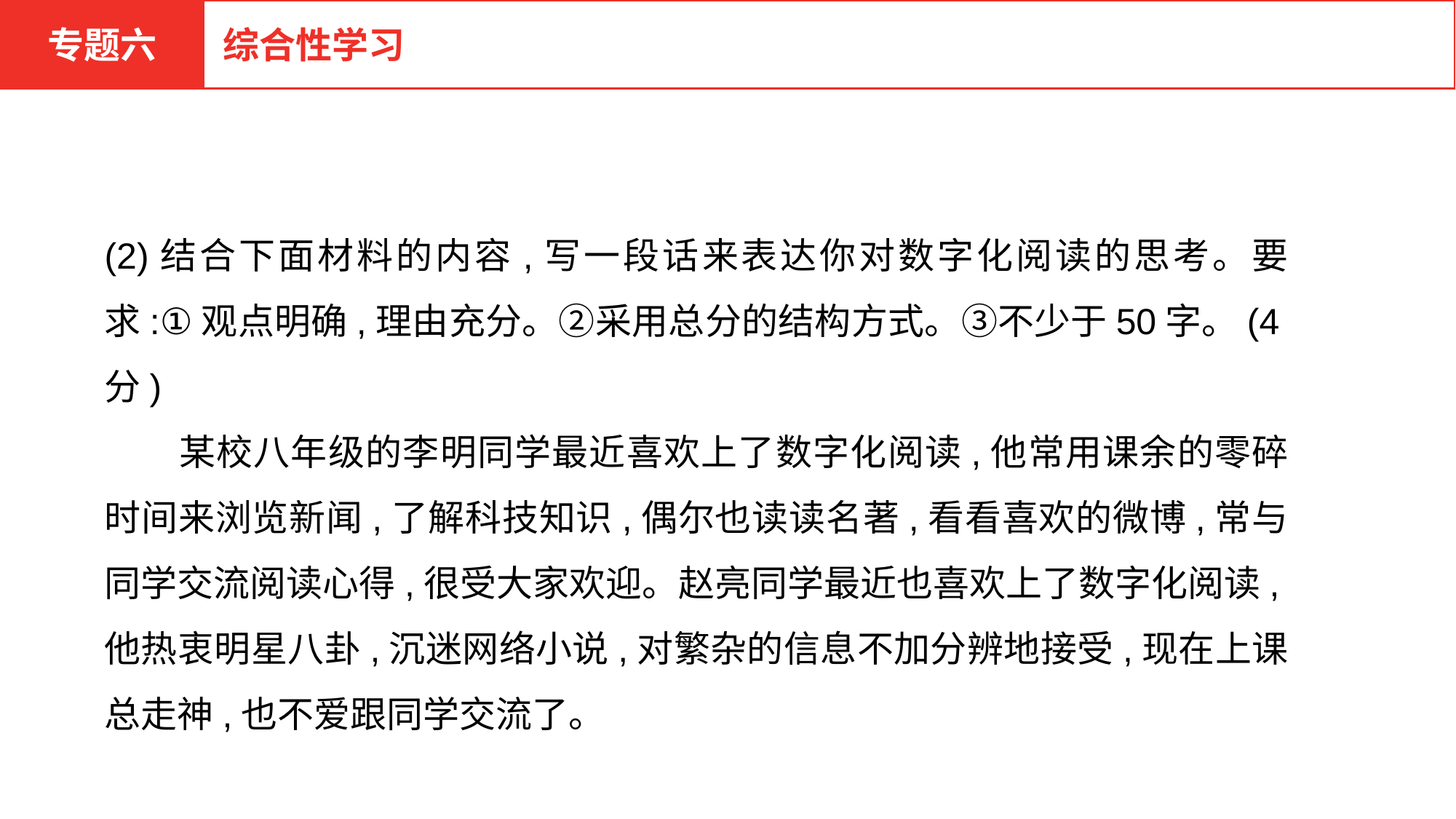

专题六
综合性学习
(2)结合下面材料的内容,写一段话来表达你对数字化阅读的思考。要求:①观点明确,理由充分。②采用总分的结构方式。③不少于50字。(4分)
　　某校八年级的李明同学最近喜欢上了数字化阅读,他常用课余的零碎时间来浏览新闻,了解科技知识,偶尔也读读名著,看看喜欢的微博,常与同学交流阅读心得,很受大家欢迎。赵亮同学最近也喜欢上了数字化阅读,他热衷明星八卦,沉迷网络小说,对繁杂的信息不加分辨地接受,现在上课总走神,也不爱跟同学交流了。